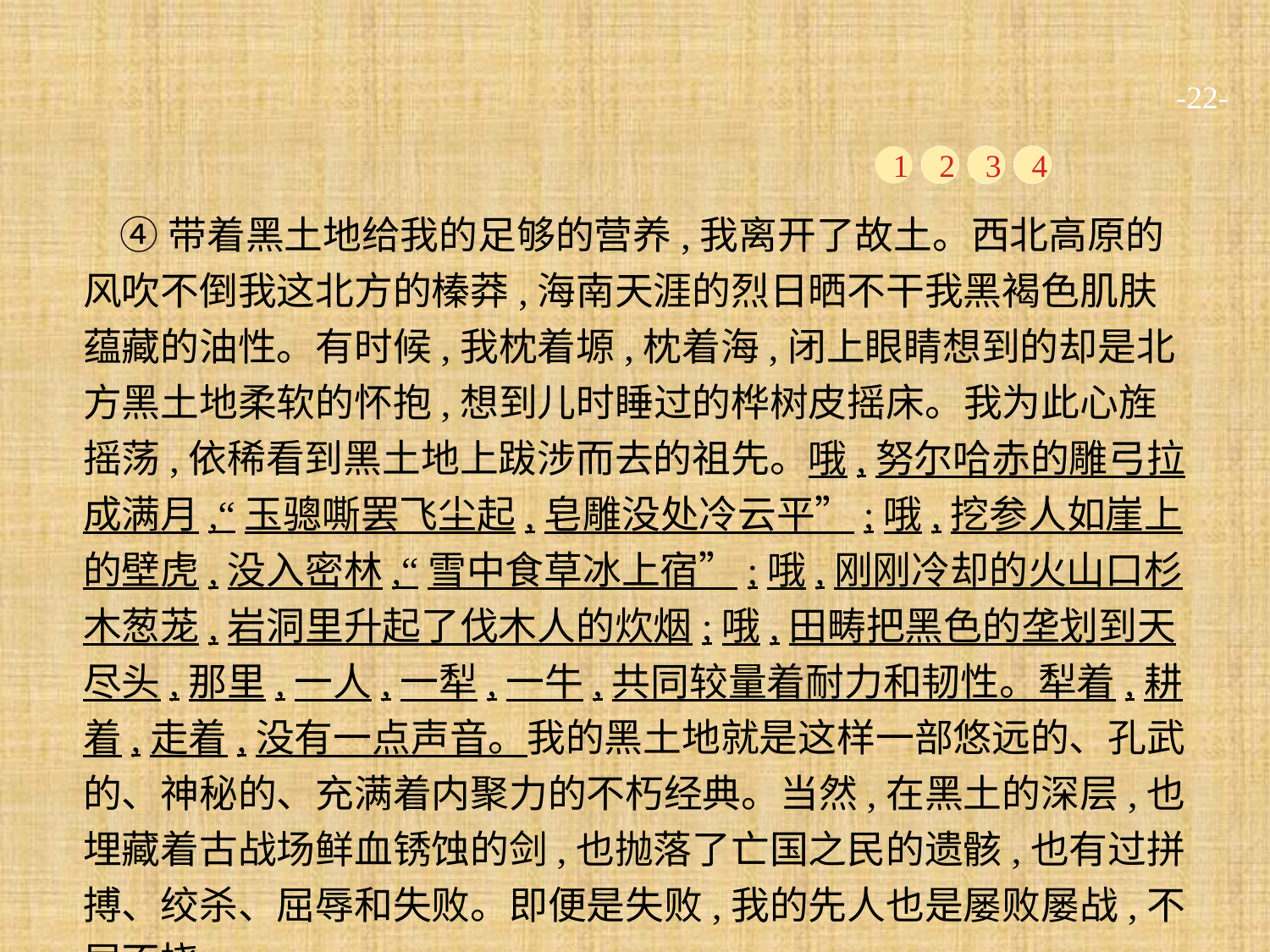

-22-
1
2
3
4
④带着黑土地给我的足够的营养,我离开了故土。西北高原的风吹不倒我这北方的榛莽,海南天涯的烈日晒不干我黑褐色肌肤蕴藏的油性。有时候,我枕着塬,枕着海,闭上眼睛想到的却是北方黑土地柔软的怀抱,想到儿时睡过的桦树皮摇床。我为此心旌摇荡,依稀看到黑土地上跋涉而去的祖先。哦,努尔哈赤的雕弓拉成满月,“玉骢嘶罢飞尘起,皂雕没处冷云平”;哦,挖参人如崖上的壁虎,没入密林,“雪中食草冰上宿”;哦,刚刚冷却的火山口杉木葱茏,岩洞里升起了伐木人的炊烟;哦,田畴把黑色的垄划到天尽头,那里,一人,一犁,一牛,共同较量着耐力和韧性。犁着,耕着,走着,没有一点声音。我的黑土地就是这样一部悠远的、孔武的、神秘的、充满着内聚力的不朽经典。当然,在黑土的深层,也埋藏着古战场鲜血锈蚀的剑,也抛落了亡国之民的遗骸,也有过拼搏、绞杀、屈辱和失败。即便是失败,我的先人也是屡败屡战,不屈不挠。